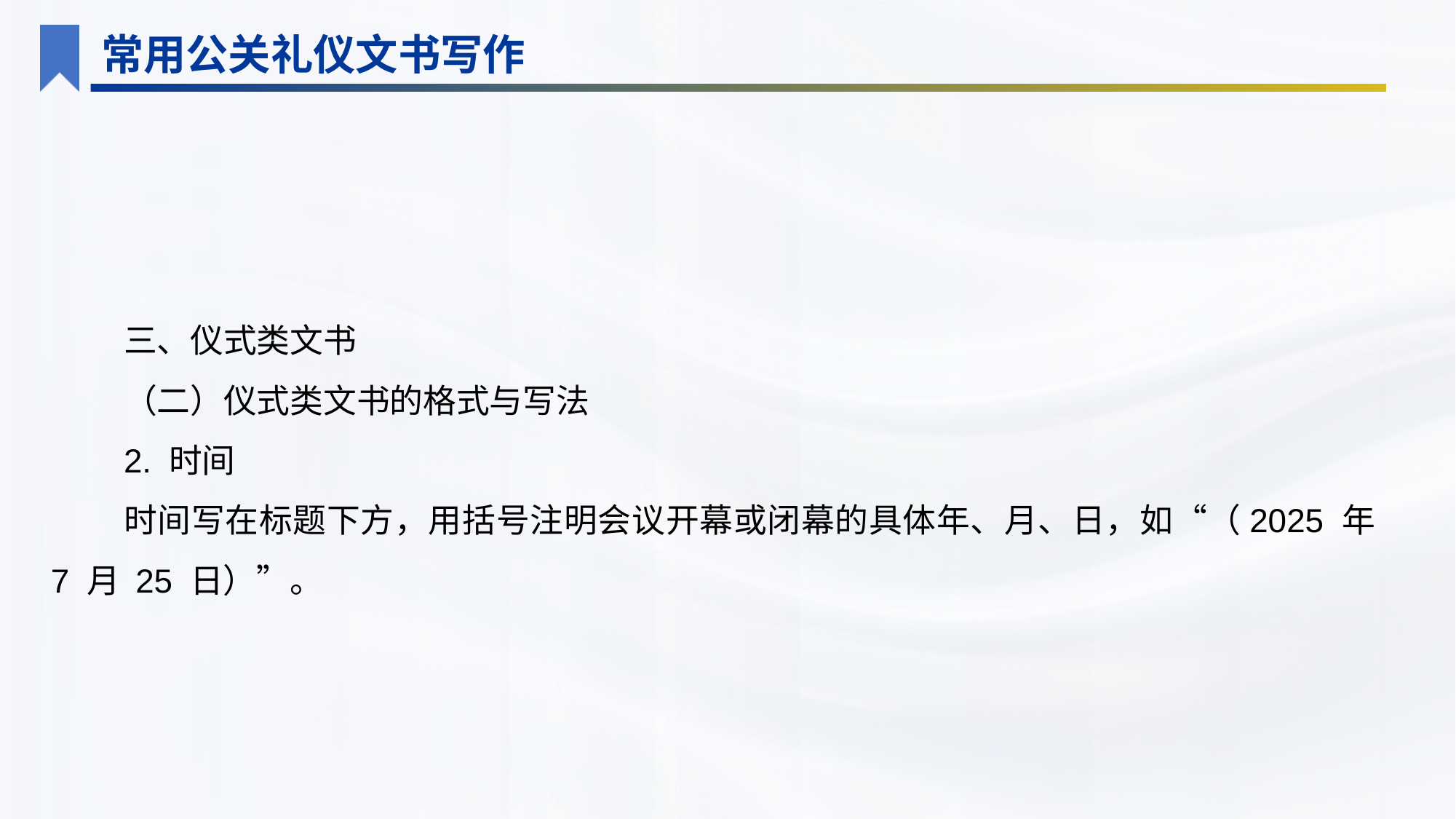

常用公关礼仪文书写作
三、仪式类文书
（二）仪式类文书的格式与写法
2. 时间
时间写在标题下方，用括号注明会议开幕或闭幕的具体年、月、日，如“（2025 年 7 月 25 日）”。